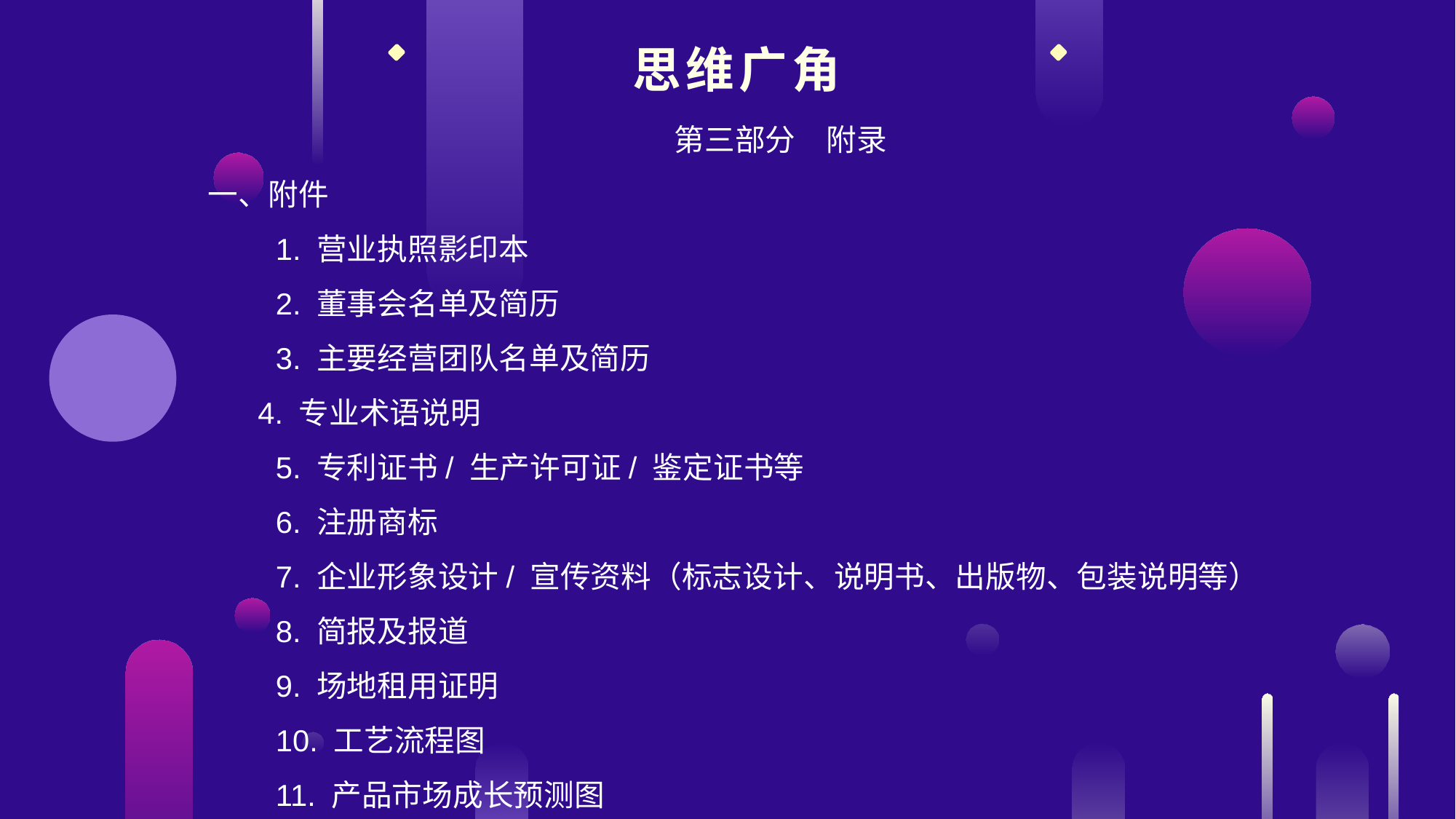

思维广角

　第三部分　附录
一、附件
　　1. 营业执照影印本
　　2. 董事会名单及简历
　　3. 主要经营团队名单及简历
      4. 专业术语说明
　　5. 专利证书/ 生产许可证/ 鉴定证书等
　　6. 注册商标
　　7. 企业形象设计/ 宣传资料（标志设计、说明书、出版物、包装说明等）
　　8. 简报及报道
　　9. 场地租用证明
　　10. 工艺流程图
　　11. 产品市场成长预测图